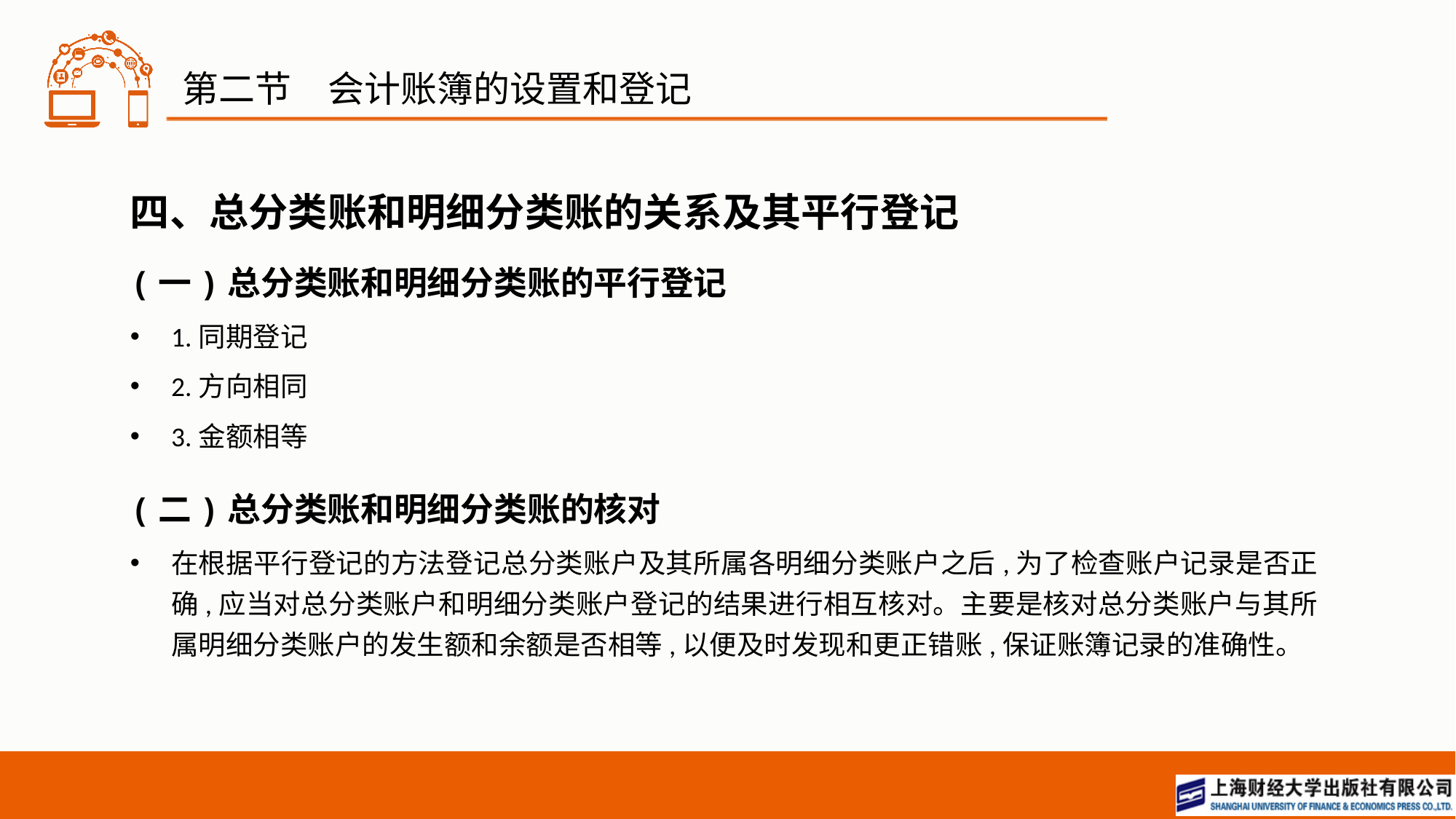

# 第二节　会计账簿的设置和登记
四、总分类账和明细分类账的关系及其平行登记
(一)总分类账和明细分类账的平行登记
1.同期登记
2.方向相同
3.金额相等
(二)总分类账和明细分类账的核对
在根据平行登记的方法登记总分类账户及其所属各明细分类账户之后,为了检查账户记录是否正确,应当对总分类账户和明细分类账户登记的结果进行相互核对。主要是核对总分类账户与其所属明细分类账户的发生额和余额是否相等,以便及时发现和更正错账,保证账簿记录的准确性。